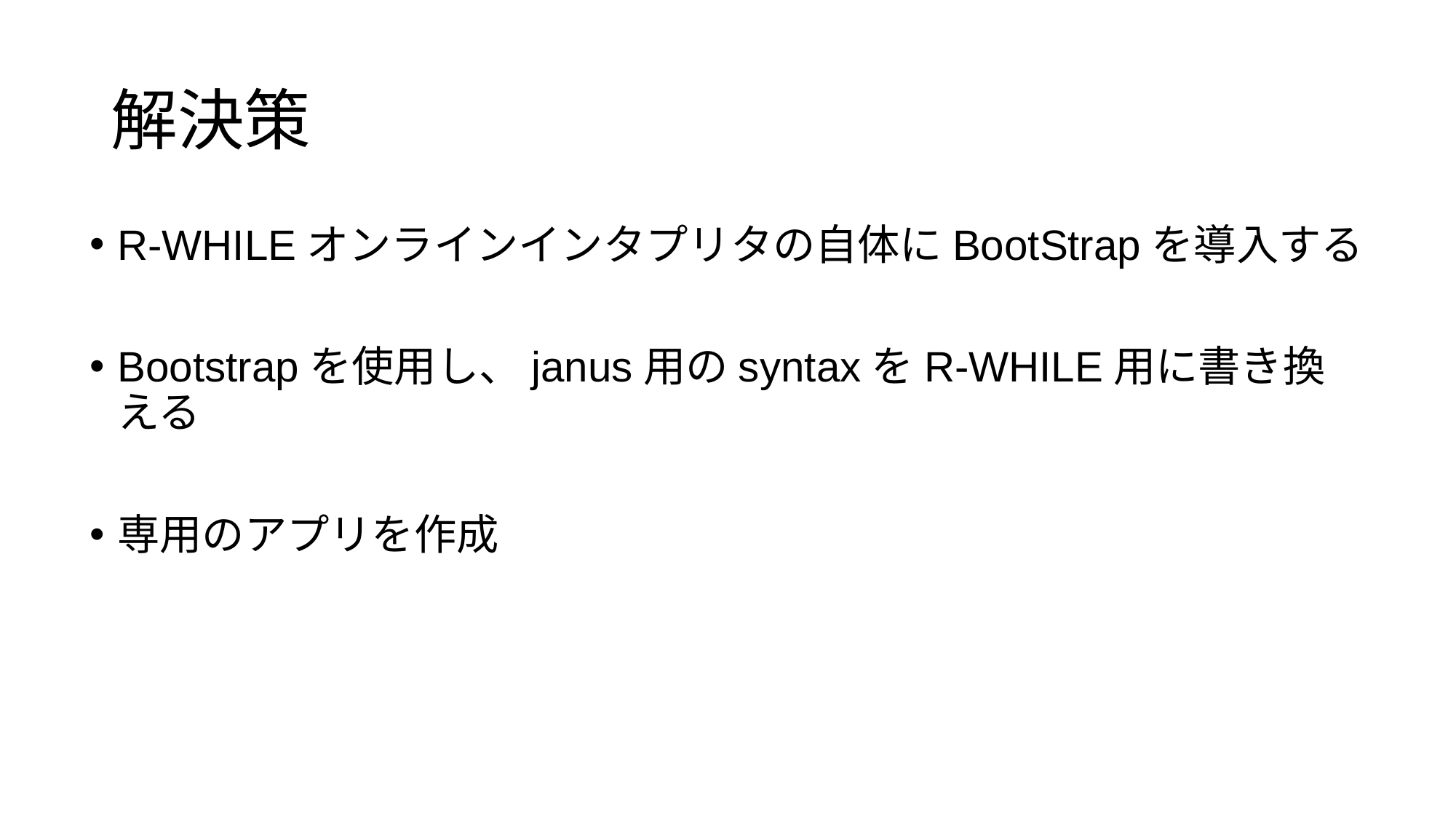

# 解決策
R-WHILEオンラインインタプリタの自体にBootStrapを導入する

Bootstrapを使用し、janus用のsyntaxをR-WHILE用に書き換える

専用のアプリを作成